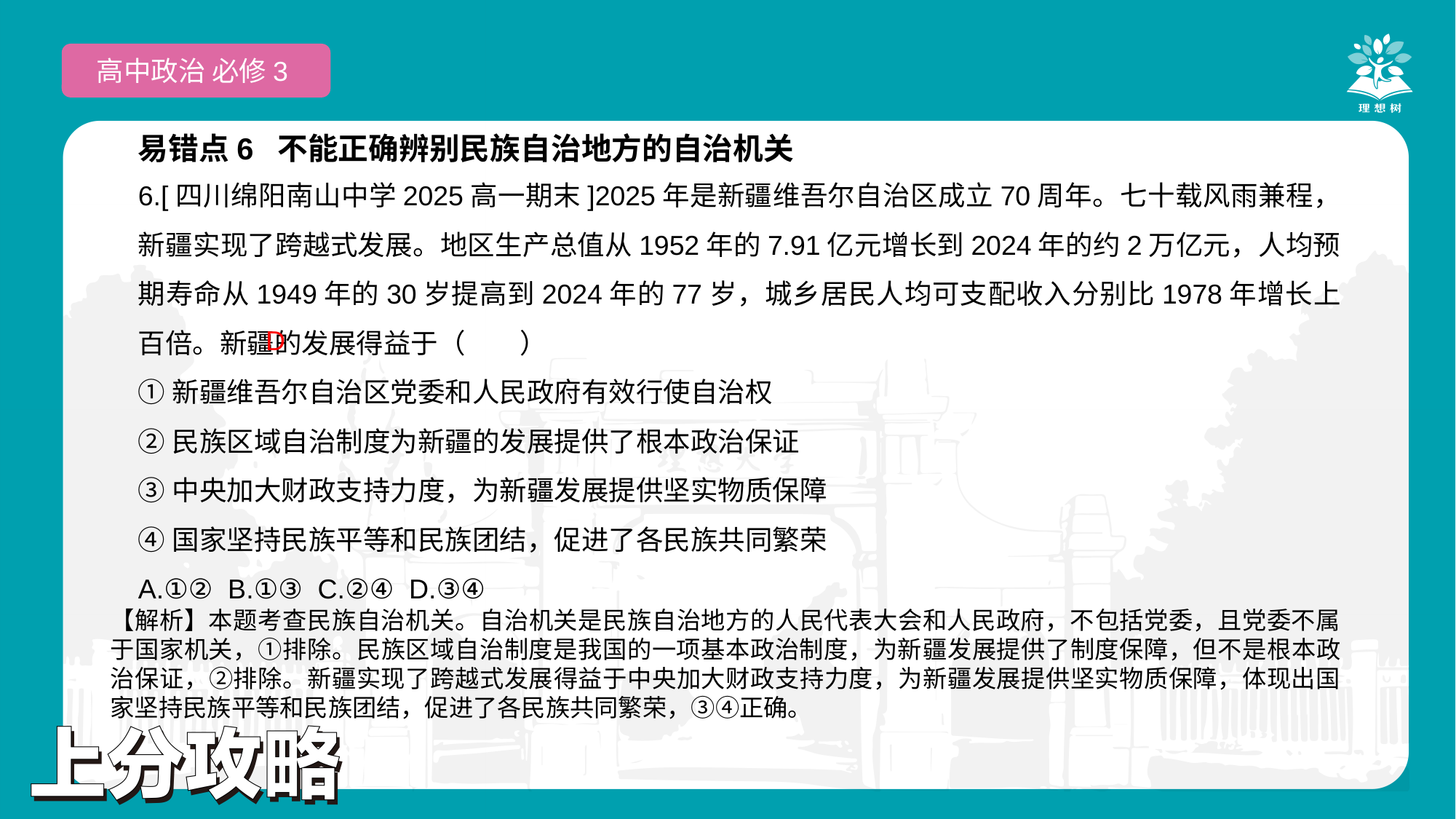

高中政治 必修3
易错点6  不能正确辨别民族自治地方的自治机关
6.[四川绵阳南山中学2025高一期末]2025年是新疆维吾尔自治区成立70周年。七十载风雨兼程，新疆实现了跨越式发展。地区生产总值从1952年的7.91亿元增长到2024年的约2万亿元，人均预期寿命从1949年的30岁提高到2024年的77岁，城乡居民人均可支配收入分别比1978年增长上百倍。新疆的发展得益于（　　）
①新疆维吾尔自治区党委和人民政府有效行使自治权
②民族区域自治制度为新疆的发展提供了根本政治保证
③中央加大财政支持力度，为新疆发展提供坚实物质保障
④国家坚持民族平等和民族团结，促进了各民族共同繁荣
A.①②  B.①③  C.②④  D.③④
D
【解析】本题考查民族自治机关。自治机关是民族自治地方的人民代表大会和人民政府，不包括党委，且党委不属于国家机关，①排除。民族区域自治制度是我国的一项基本政治制度，为新疆发展提供了制度保障，但不是根本政治保证，②排除。新疆实现了跨越式发展得益于中央加大财政支持力度，为新疆发展提供坚实物质保障，体现出国家坚持民族平等和民族团结，促进了各民族共同繁荣，③④正确。